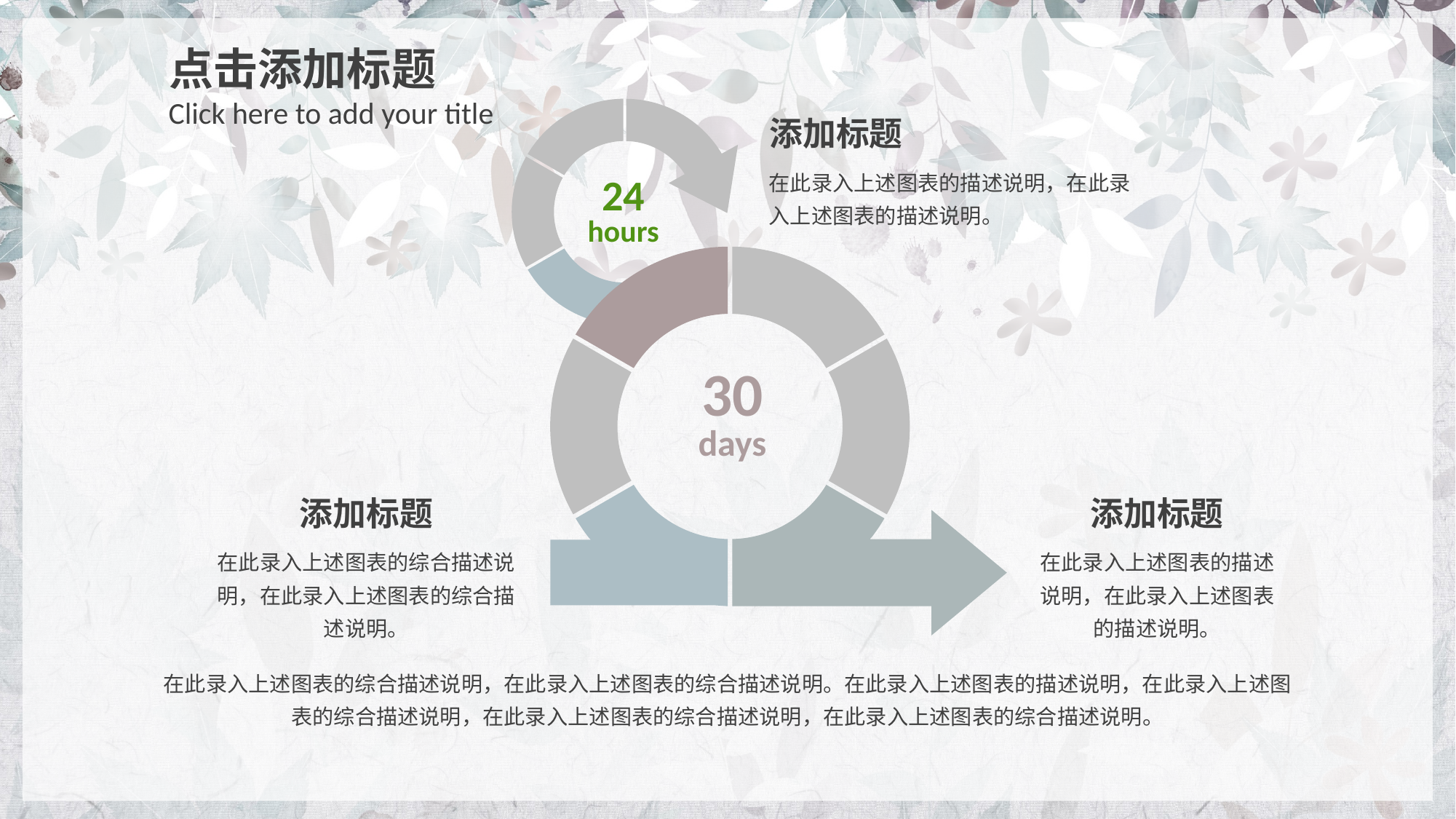

点击添加标题

Click here to add your title
添加标题
在此录入上述图表的描述说明，在此录入上述图表的描述说明。

24
hours

30
days

添加标题
添加标题
在此录入上述图表的综合描述说明，在此录入上述图表的综合描述说明。
在此录入上述图表的描述说明，在此录入上述图表的描述说明。
在此录入上述图表的综合描述说明，在此录入上述图表的综合描述说明。在此录入上述图表的描述说明，在此录入上述图表的综合描述说明，在此录入上述图表的综合描述说明，在此录入上述图表的综合描述说明。